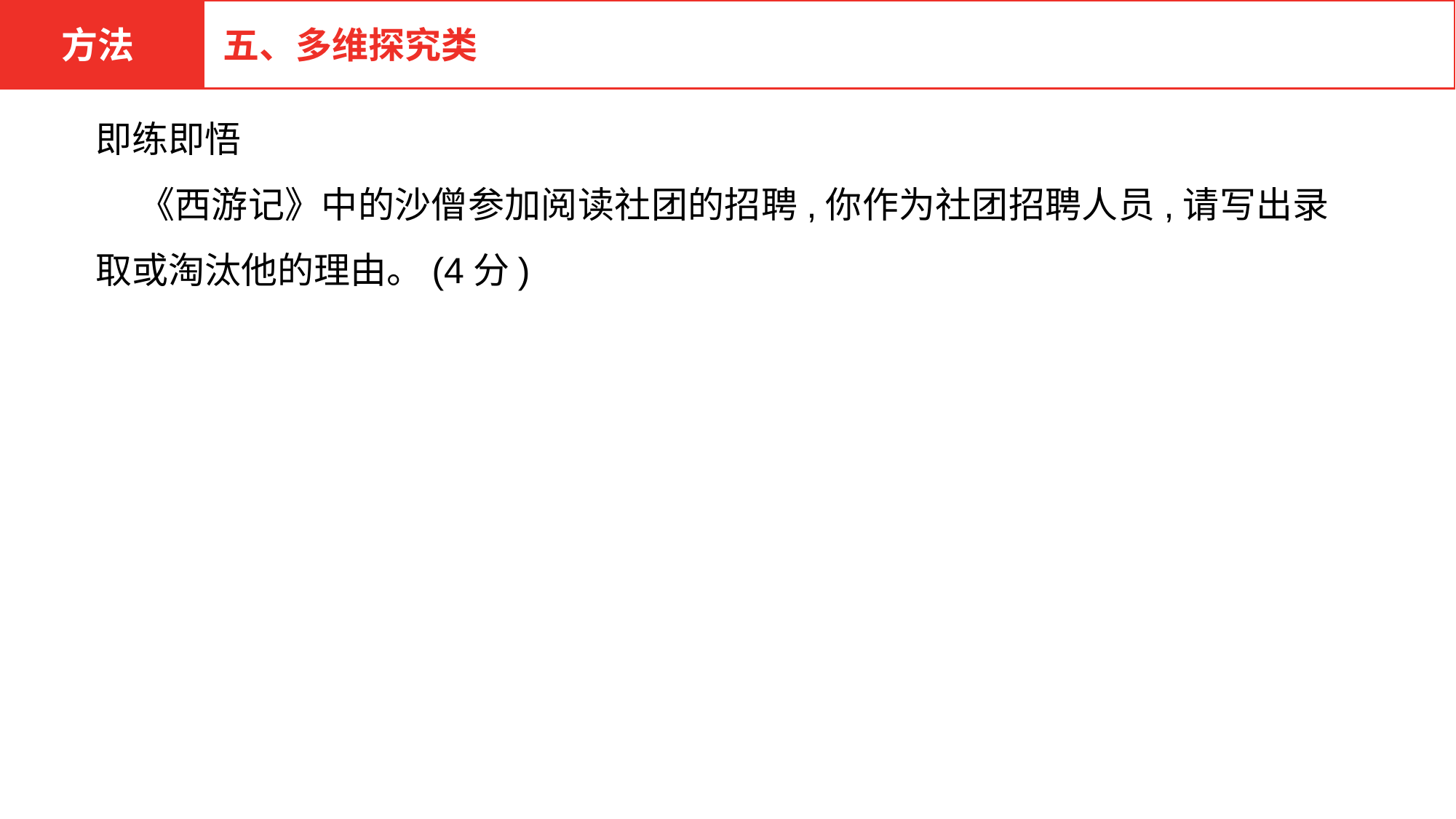

方法
五、多维探究类
即练即悟
    《西游记》中的沙僧参加阅读社团的招聘,你作为社团招聘人员,请写出录取或淘汰他的理由。(4分)